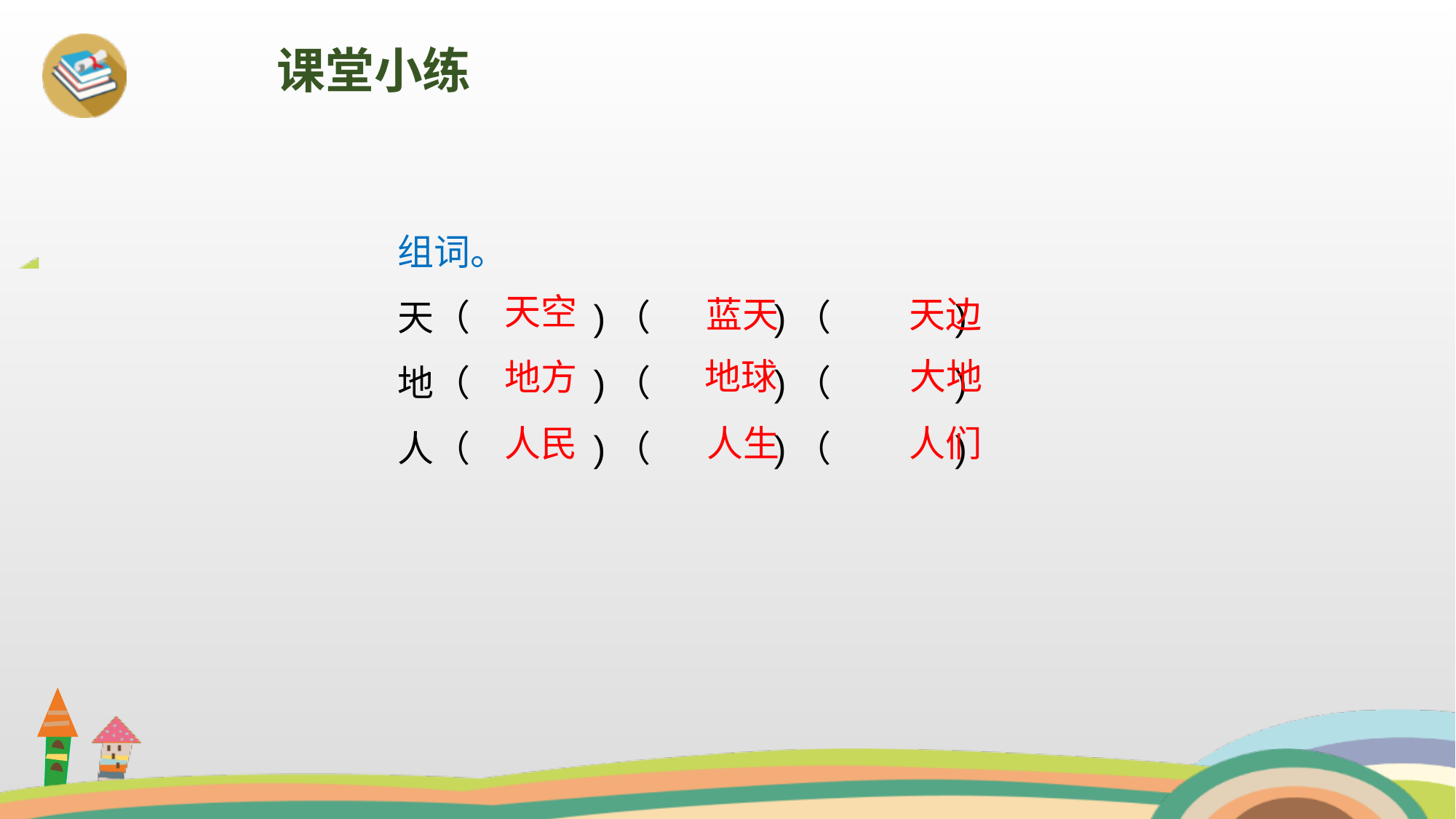

课堂小练
组词。
天（              )（              )（              )
地（              )（              )（              )
人（              )（              )（              )
天空
蓝天
天边
大地
地球
地方
人生
人民
人们